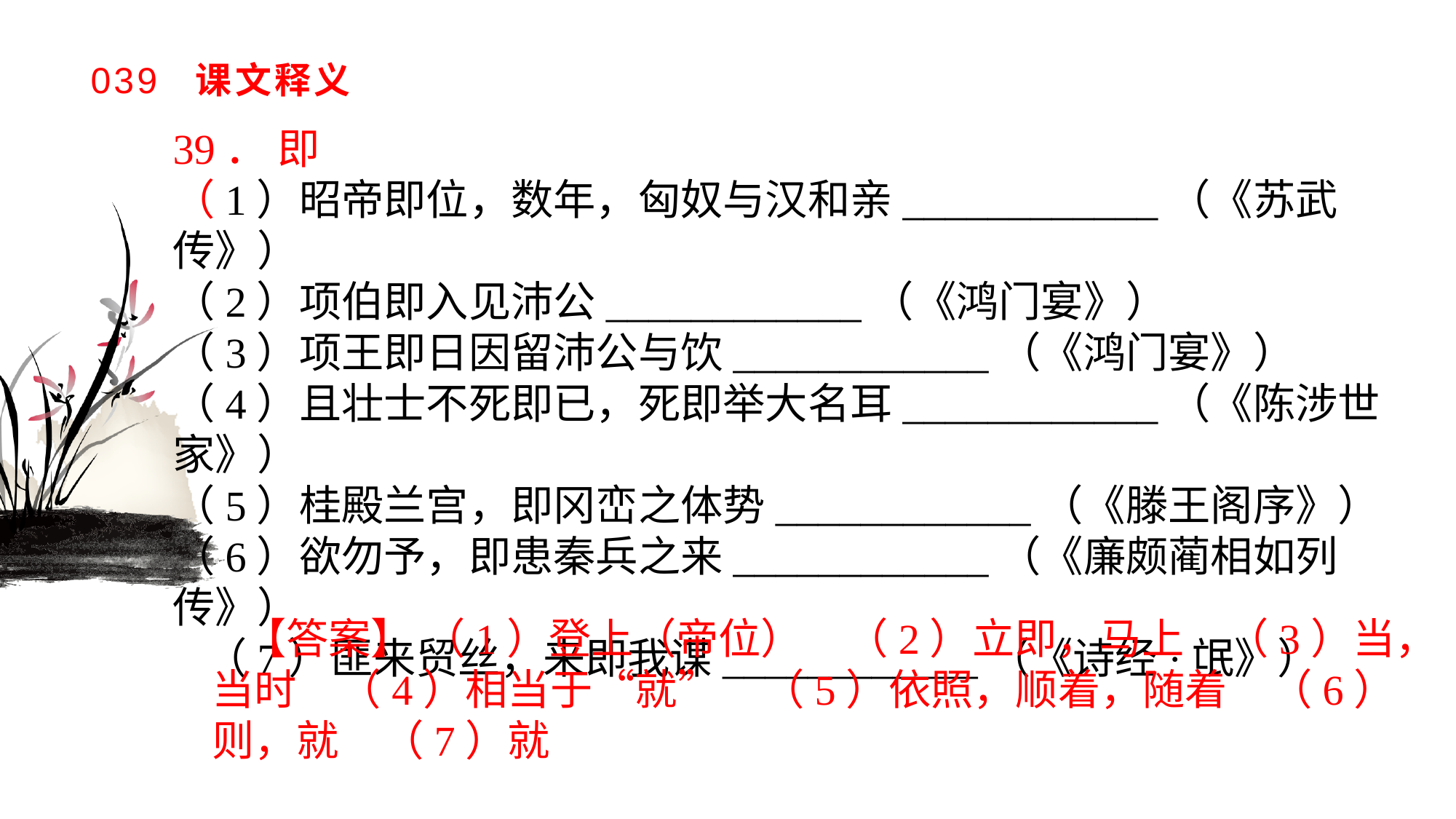

# 039  课文释义
39． 即（1）昭帝即位，数年，匈奴与汉和亲____________（《苏武传》）（2）项伯即入见沛公____________（《鸿门宴》）（3）项王即日因留沛公与饮____________（《鸿门宴》）（4）且壮士不死即已，死即举大名耳____________（《陈涉世家》）（5）桂殿兰宫，即冈峦之体势____________（《滕王阁序》）（6）欲勿予，即患秦兵之来____________（《廉颇蔺相如列传》）（7）匪来贸丝，来即我谋____________（《诗经·氓》）
【答案】 （1）登上（帝位）　（2）立即，马上　（3）当，当时　（4）相当于“就”　（5）依照，顺着，随着　（6）则，就　（7）就